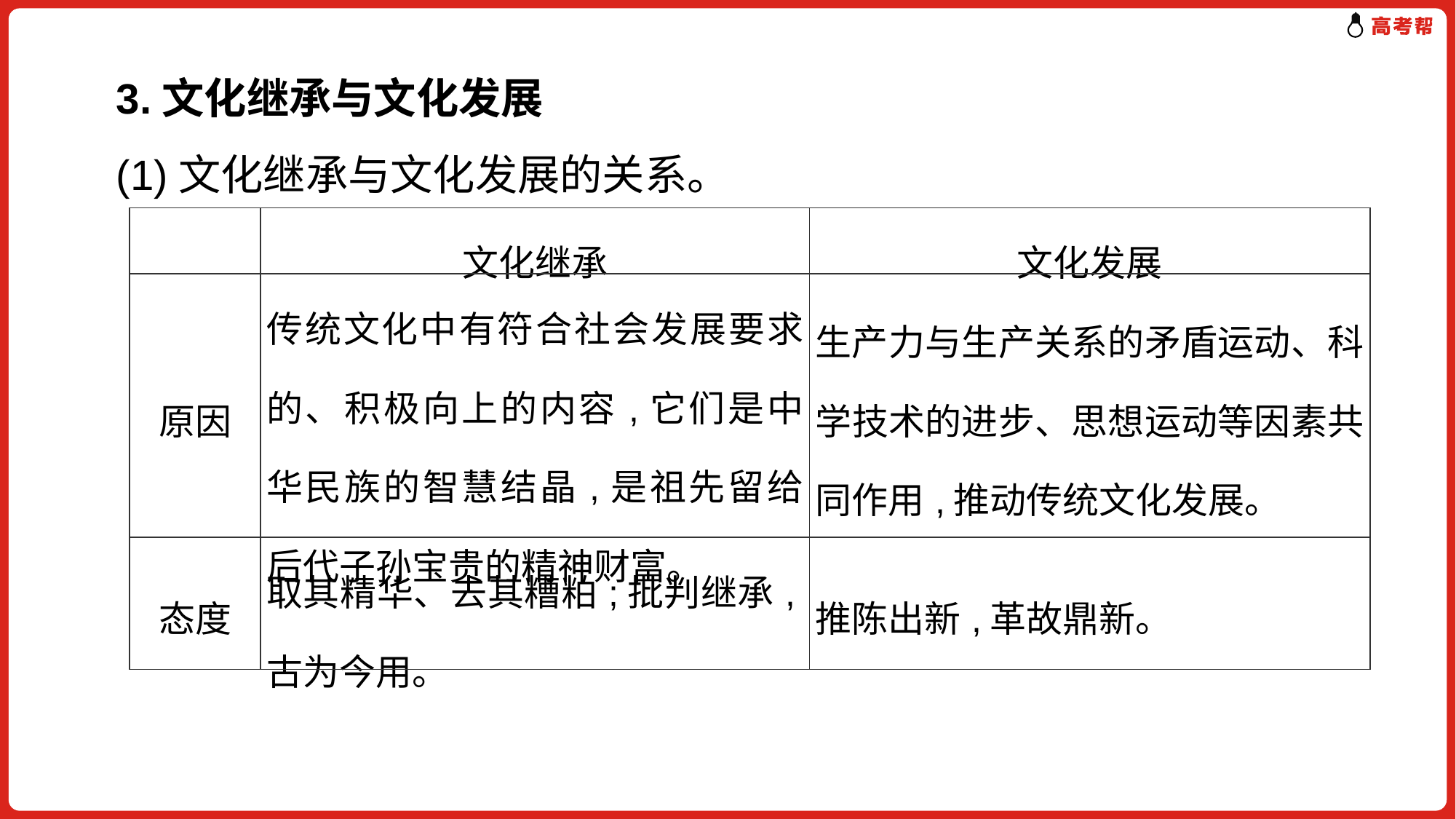

3.文化继承与文化发展
(1)文化继承与文化发展的关系。

|  | 文化继承 | 文化发展 |
| --- | --- | --- |
| 原因 | 传统文化中有符合社会发展要求的、积极向上的内容,它们是中华民族的智慧结晶,是祖先留给后代子孙宝贵的精神财富。 | 生产力与生产关系的矛盾运动、科学技术的进步、思想运动等因素共同作用,推动传统文化发展。 |
| 态度 | 取其精华、去其糟粕;批判继承,古为今用。 | 推陈出新,革故鼎新。 |